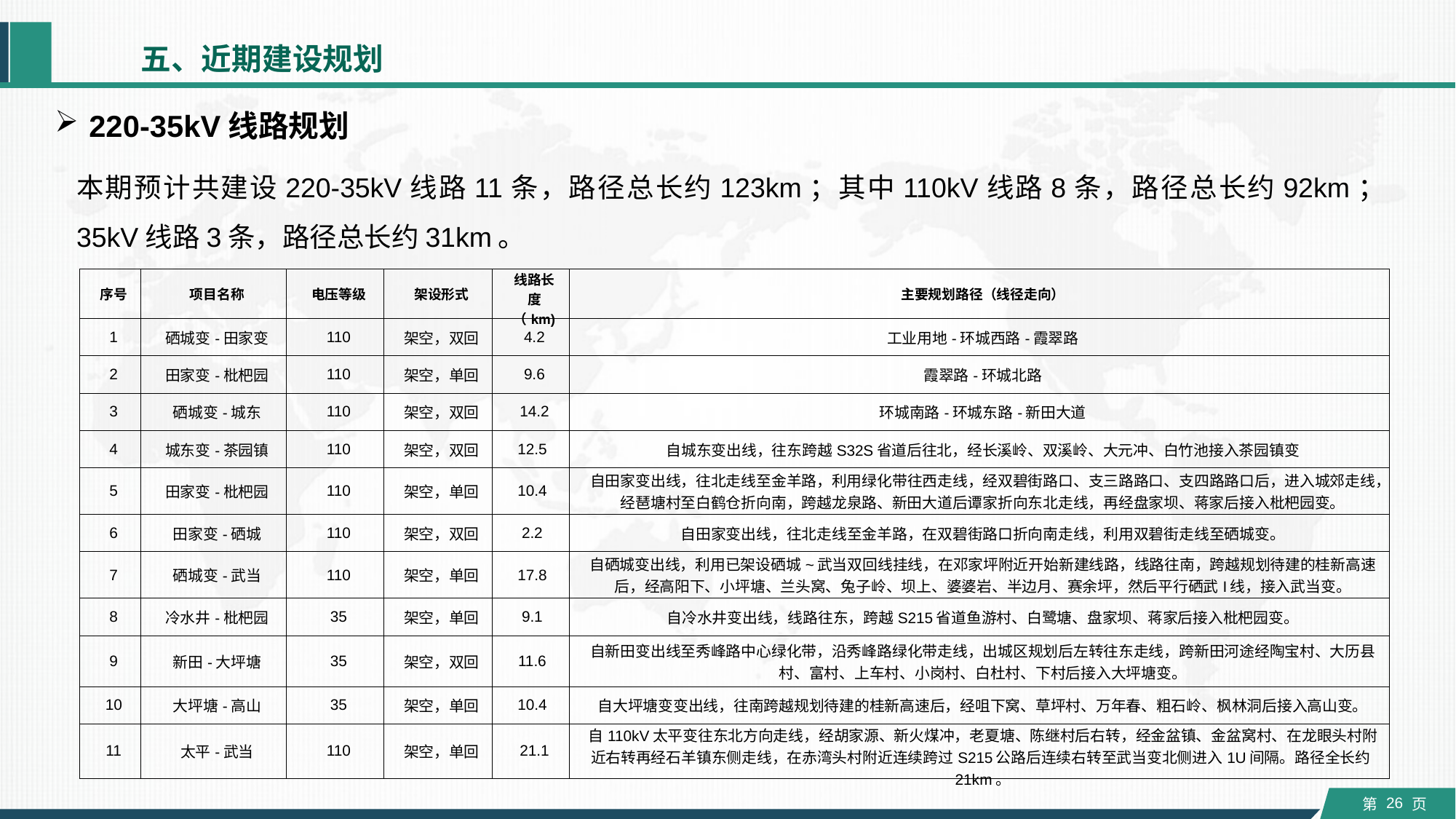

五、近期建设规划
220-35kV线路规划
本期预计共建设220-35kV线路11条，路径总长约123km；其中110kV线路8条，路径总长约92km；35kV线路3条，路径总长约31km。

| 序号 | 项目名称 | 电压等级 | 架设形式 | 线路长度（km) | 主要规划路径（线径走向） |
| --- | --- | --- | --- | --- | --- |
| 1 | 硒城变-田家变 | 110 | 架空，双回 | 4.2 | 工业用地-环城西路-霞翠路 |
| 2 | 田家变-枇杷园 | 110 | 架空，单回 | 9.6 | 霞翠路-环城北路 |
| 3 | 硒城变-城东 | 110 | 架空，双回 | 14.2 | 环城南路-环城东路-新田大道 |
| 4 | 城东变-茶园镇 | 110 | 架空，双回 | 12.5 | 自城东变出线，往东跨越S32S省道后往北，经长溪岭、双溪岭、大元冲、白竹池接入茶园镇变 |
| 5 | 田家变-枇杷园 | 110 | 架空，单回 | 10.4 | 自田家变出线，往北走线至金羊路，利用绿化带往西走线，经双碧街路口、支三路路口、支四路路口后，进入城郊走线，经琶塘村至白鹤仓折向南，跨越龙泉路、新田大道后谭家折向东北走线，再经盘家坝、蒋家后接入枇杷园变。 |
| 6 | 田家变-硒城 | 110 | 架空，双回 | 2.2 | 自田家变出线，往北走线至金羊路，在双碧街路口折向南走线，利用双碧街走线至硒城变。 |
| 7 | 硒城变-武当 | 110 | 架空，单回 | 17.8 | 自硒城变出线，利用已架设硒城~武当双回线挂线，在邓家坪附近开始新建线路，线路往南，跨越规划待建的桂新高速后，经高阳下、小坪塘、兰头窝、兔子岭、坝上、婆婆岩、半边月、赛余坪，然后平行硒武I线，接入武当变。 |
| 8 | 冷水井-枇杷园 | 35 | 架空，单回 | 9.1 | 自冷水井变出线，线路往东，跨越S215省道鱼游村、白鹭塘、盘家坝、蒋家后接入枇杷园变。 |
| 9 | 新田-大坪塘 | 35 | 架空，双回 | 11.6 | 自新田变出线至秀峰路中心绿化带，沿秀峰路绿化带走线，出城区规划后左转往东走线，跨新田河途经陶宝村、大历县村、富村、上车村、小岗村、白杜村、下村后接入大坪塘变。 |
| 10 | 大坪塘-高山 | 35 | 架空，单回 | 10.4 | 自大坪塘变变出线，往南跨越规划待建的桂新高速后，经咀下窝、草坪村、万年春、粗石岭、枫林洞后接入高山变。 |
| 11 | 太平-武当 | 110 | 架空，单回 | 21.1 | 自110kV太平变往东北方向走线，经胡家源、新火煤冲，老夏塘、陈继村后右转，经金盆镇、金盆窝村、在龙眼头村附近右转再经石羊镇东侧走线，在赤湾头村附近连续跨过S215公路后连续右转至武当变北侧进入1U间隔。路径全长约21km。 |